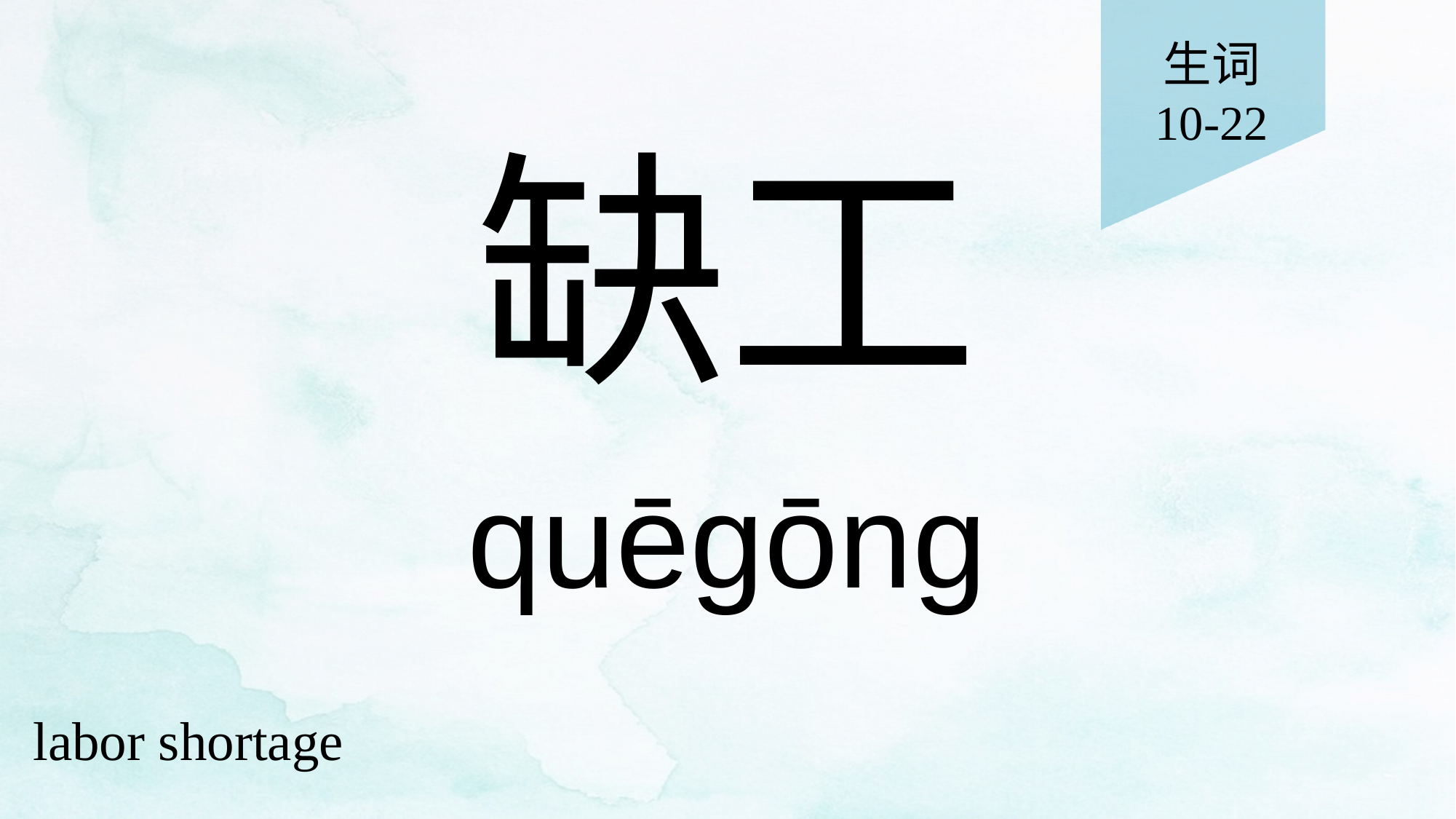

生词
10-22
# 缺工
quēgōng
labor shortage